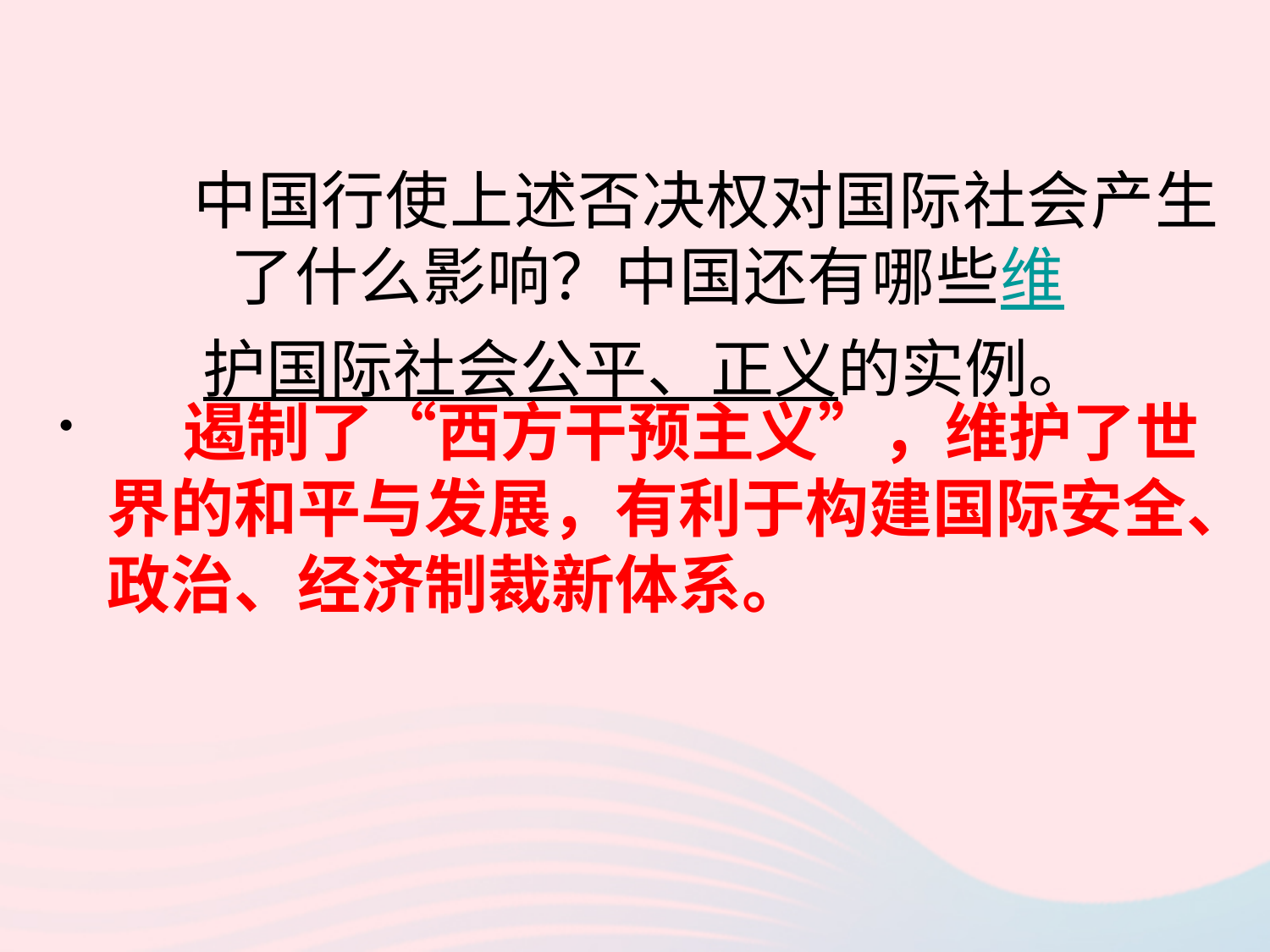

# 中国行使上述否决权对国际社会产生了什么影响？中国还有哪些维护国际社会公平、正义的实例。
       遏制了“西方干预主义”，维护了世界的和平与发展，有利于构建国际安全、政治、经济制裁新体系。